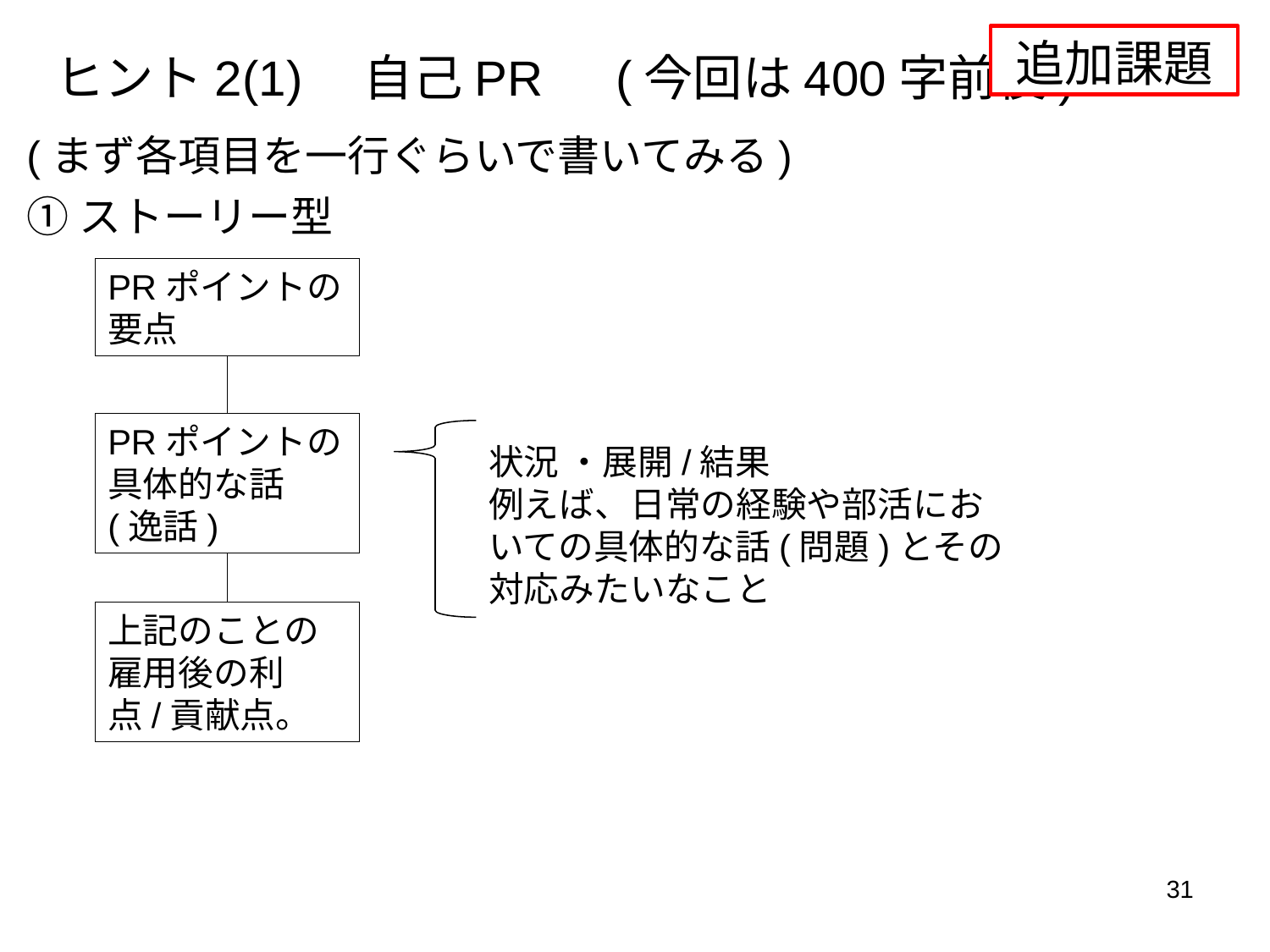

追加課題
# ヒント2(1)　自己PR　(今回は400字前後)
(まず各項目を一行ぐらいで書いてみる)
①ストーリー型

PRポイントの要点

PRポイントの具体的な話(逸話)

状況 ・展開/結果
例えば、日常の経験や部活においての具体的な話(問題)とその対応みたいなこと
上記のことの雇用後の利点/貢献点。
31